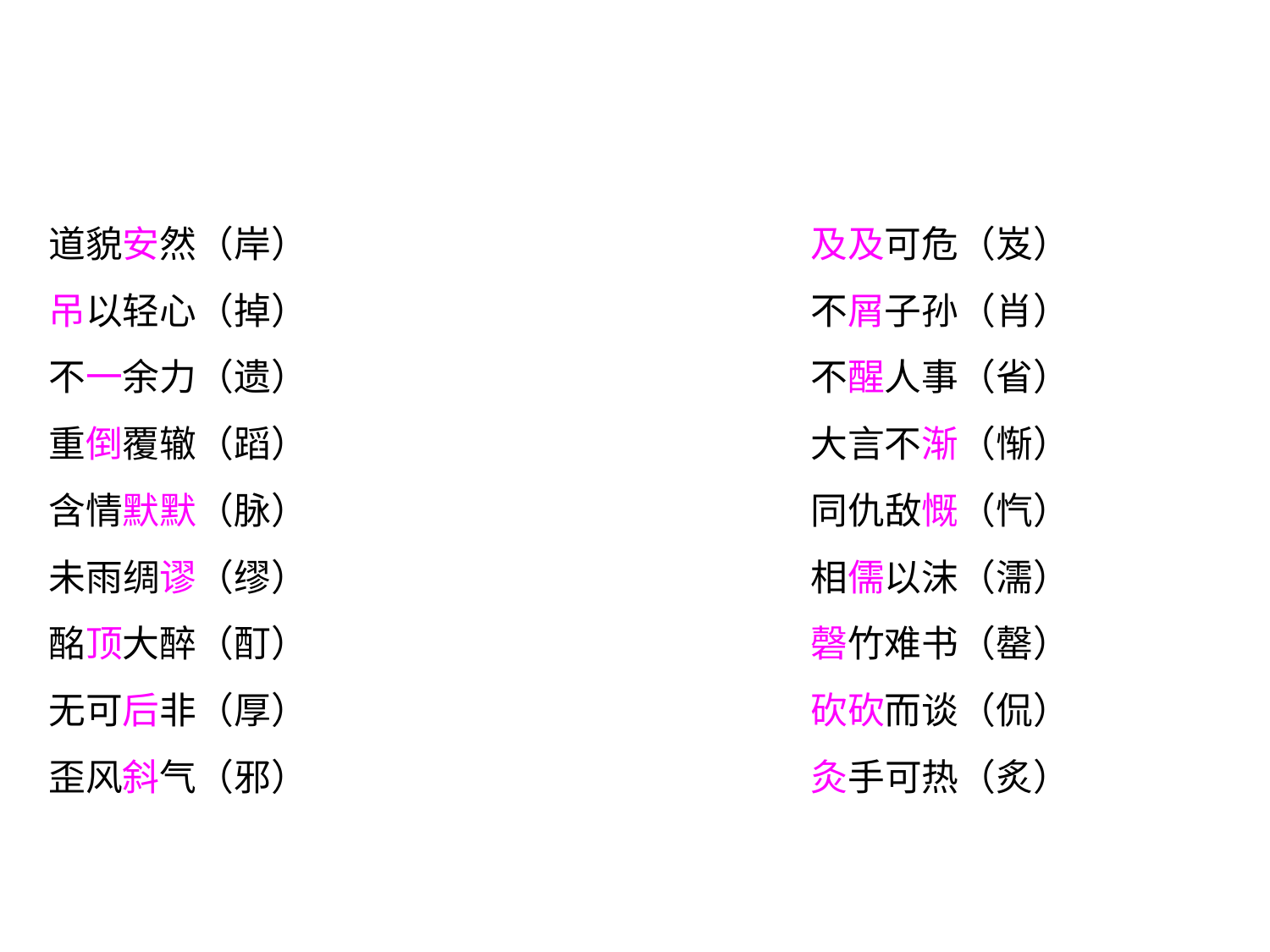

道貌安然（岸）				及及可危（岌）
吊以轻心（掉）				不屑子孙（肖）
不一余力（遗）				不醒人事（省）
重倒覆辙（蹈）				大言不渐（惭）
含情默默（脉）				同仇敌慨（忾）
未雨绸谬（缪）				相儒以沫（濡）
酩顶大醉（酊）				磬竹难书（罄）
无可后非（厚）				砍砍而谈（侃）
歪风斜气（邪）				灸手可热（炙）